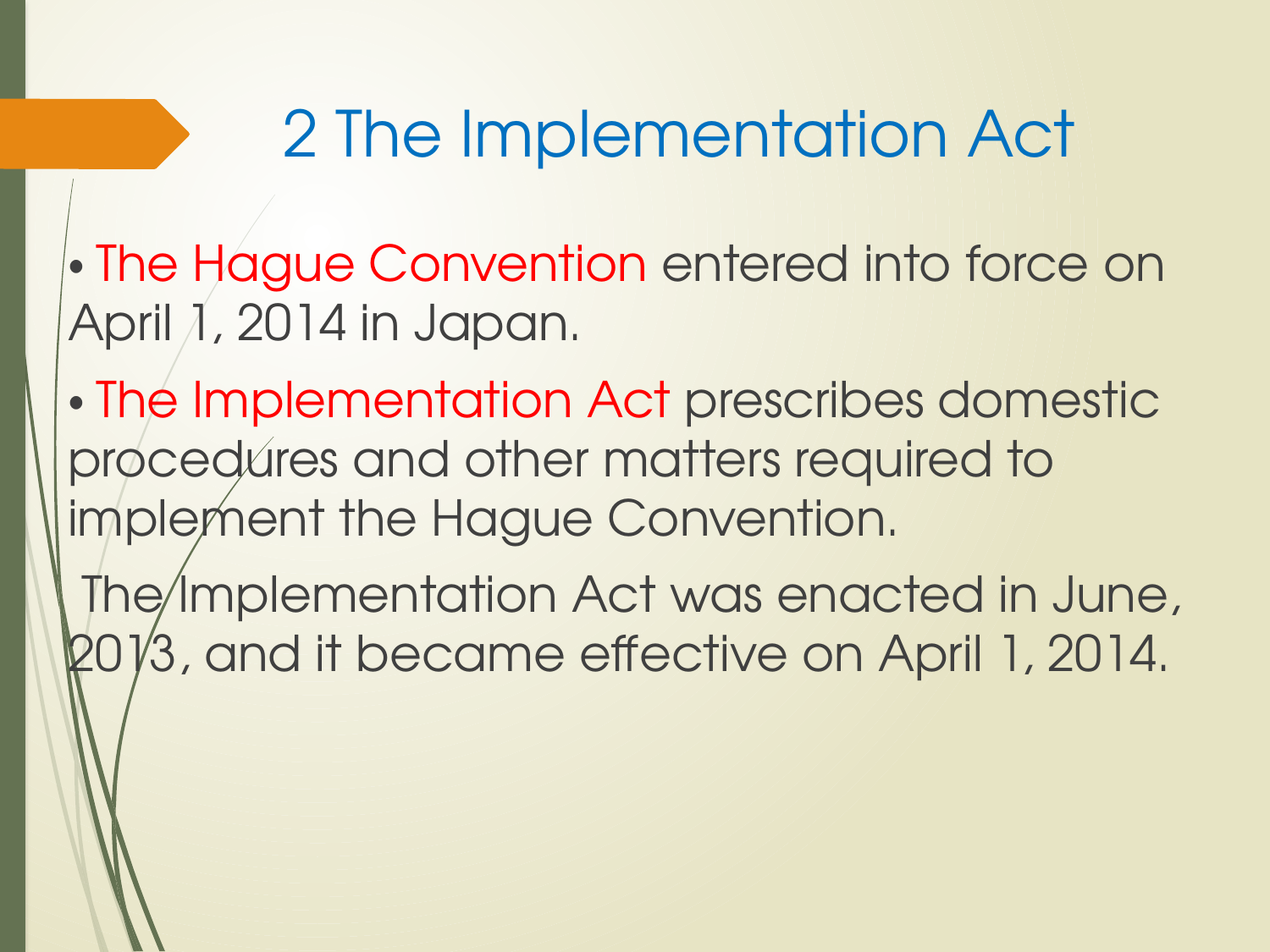

# 2 The Implementation Act
・The Hague Convention entered into force on April 1, 2014 in Japan.
・The Implementation Act prescribes domestic procedures and other matters required to implement the Hague Convention.
 The Implementation Act was enacted in June, 2013, and it became effective on April 1, 2014.